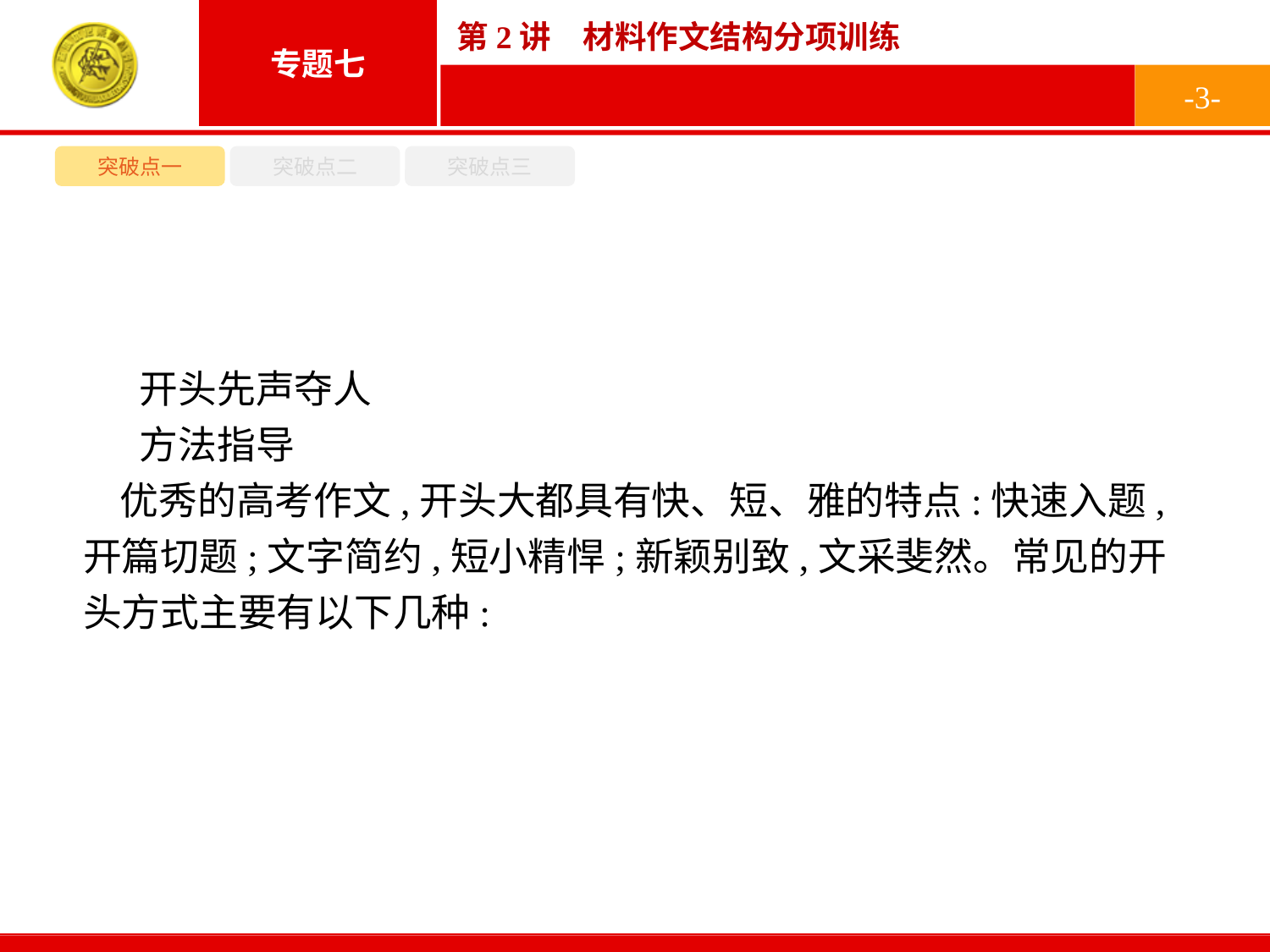

-3-
突破点一
突破点二
突破点三
开头先声夺人
方法指导
优秀的高考作文,开头大都具有快、短、雅的特点:快速入题,开篇切题;文字简约,短小精悍;新颖别致,文采斐然。常见的开头方式主要有以下几种: